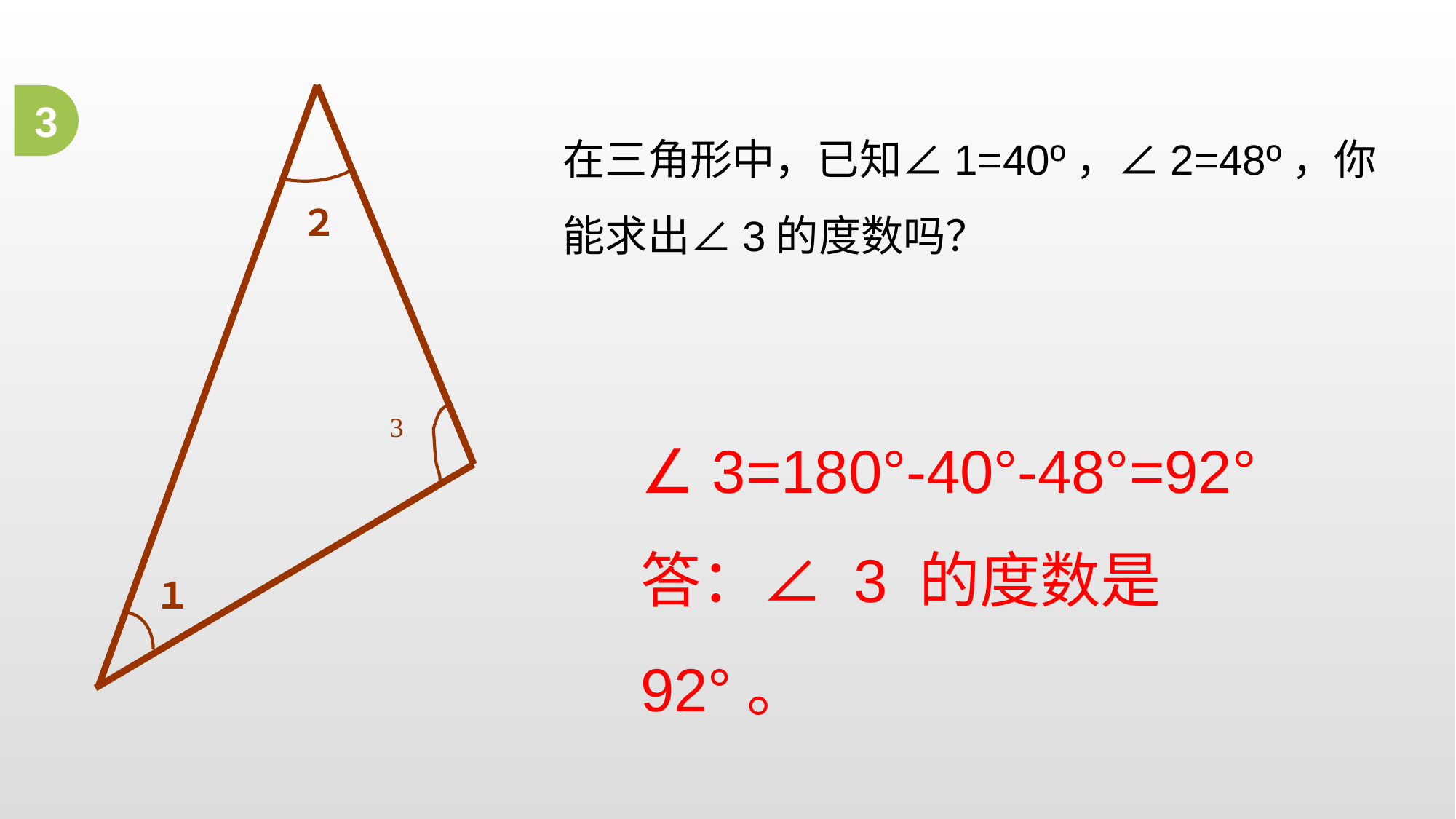

3

在三角形中，已知∠1=40º，∠2=48º，你能求出∠3的度数吗？

２
∠ 3=180°-40°-48°=92°
答：∠ 3 的度数是92°。
3

１